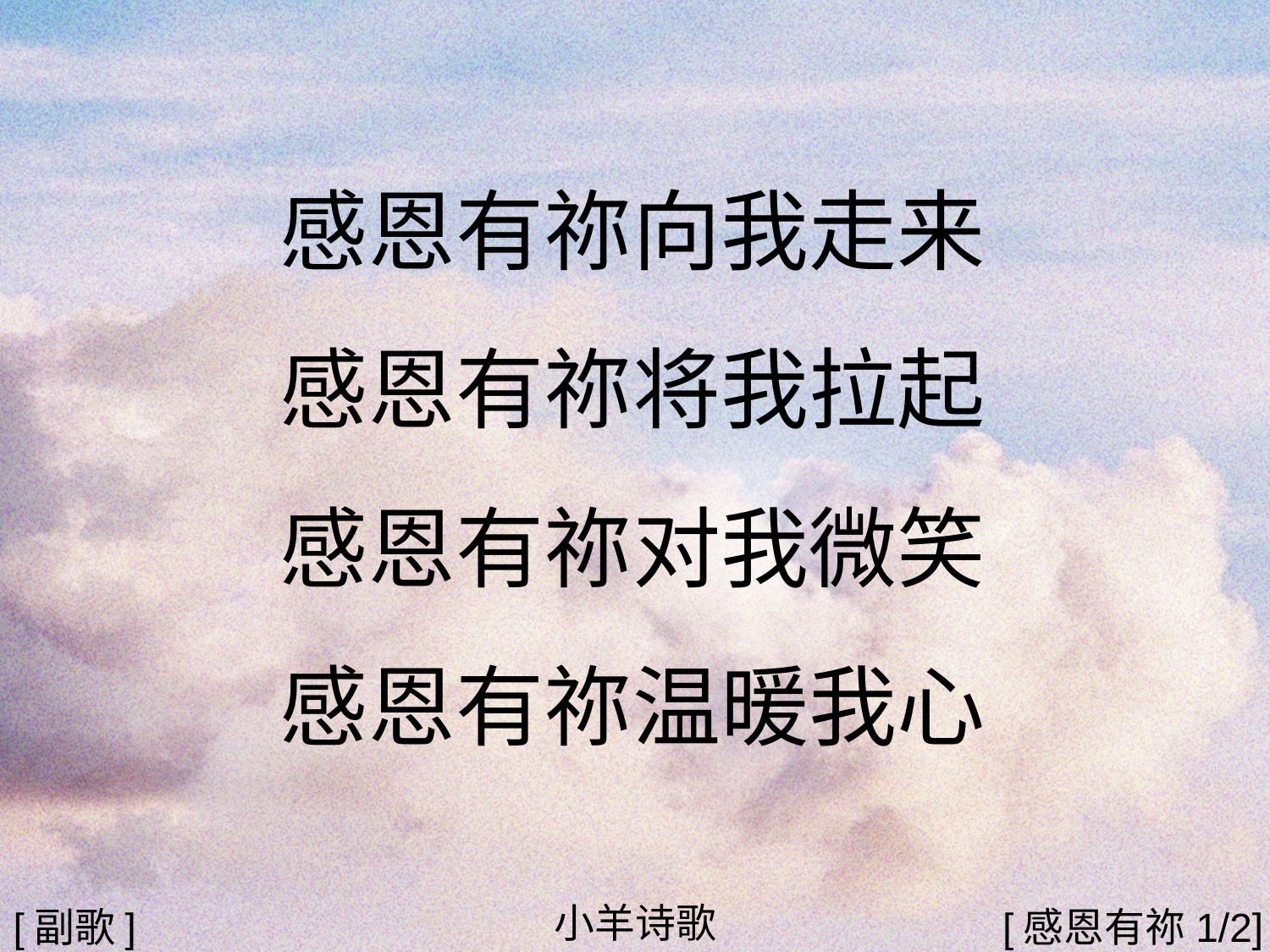

感恩有祢向我走来
感恩有祢将我拉起
感恩有祢对我微笑
感恩有祢温暖我心
#

小羊诗歌
[副歌]
[感恩有祢1/2]